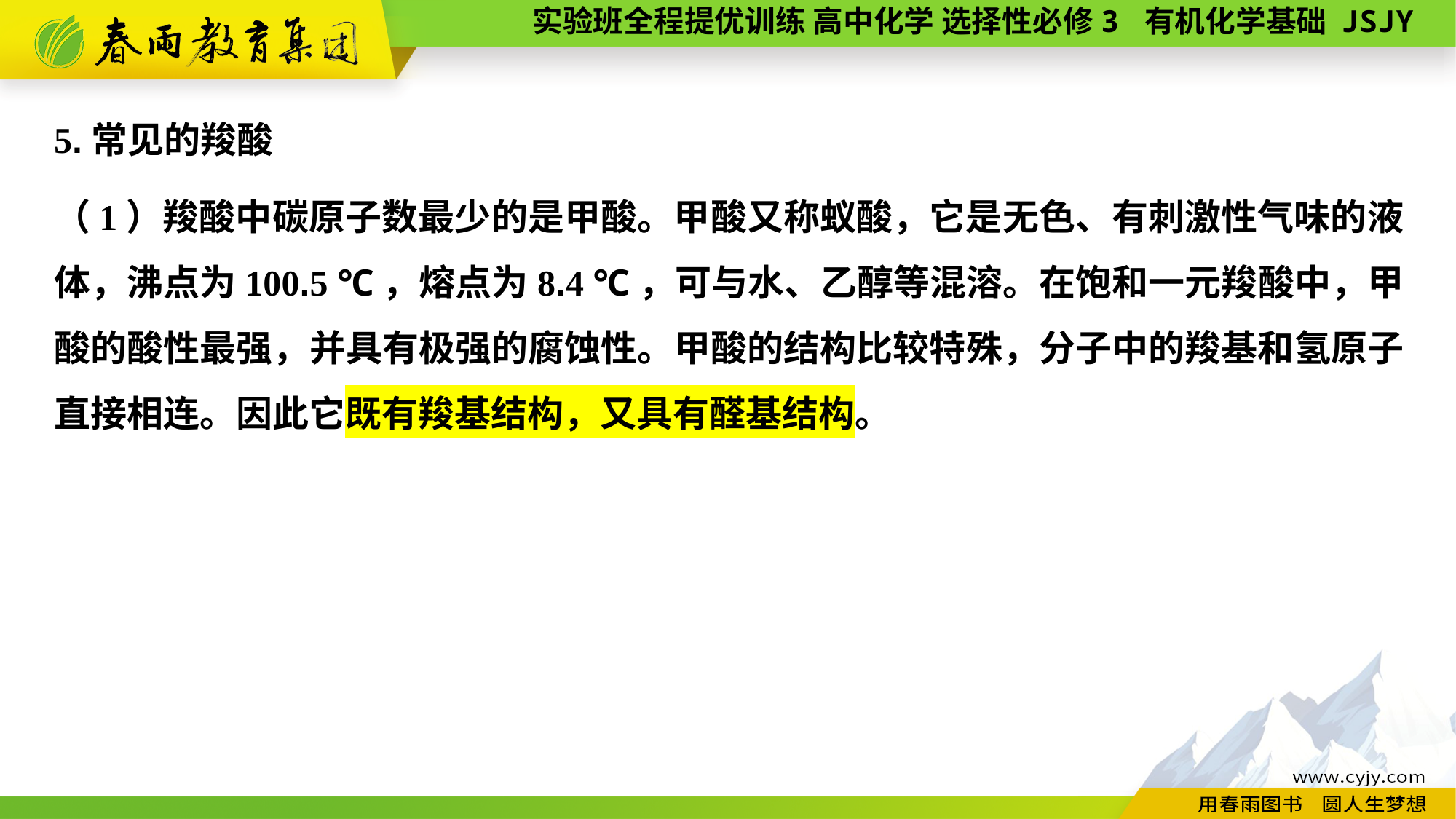

5.常见的羧酸
（1）羧酸中碳原子数最少的是甲酸。甲酸又称蚁酸，它是无色、有刺激性气味的液体，沸点为100.5 ℃，熔点为8.4 ℃，可与水、乙醇等混溶。在饱和一元羧酸中，甲酸的酸性最强，并具有极强的腐蚀性。甲酸的结构比较特殊，分子中的羧基和氢原子直接相连。因此它既有羧基结构，又具有醛基结构。